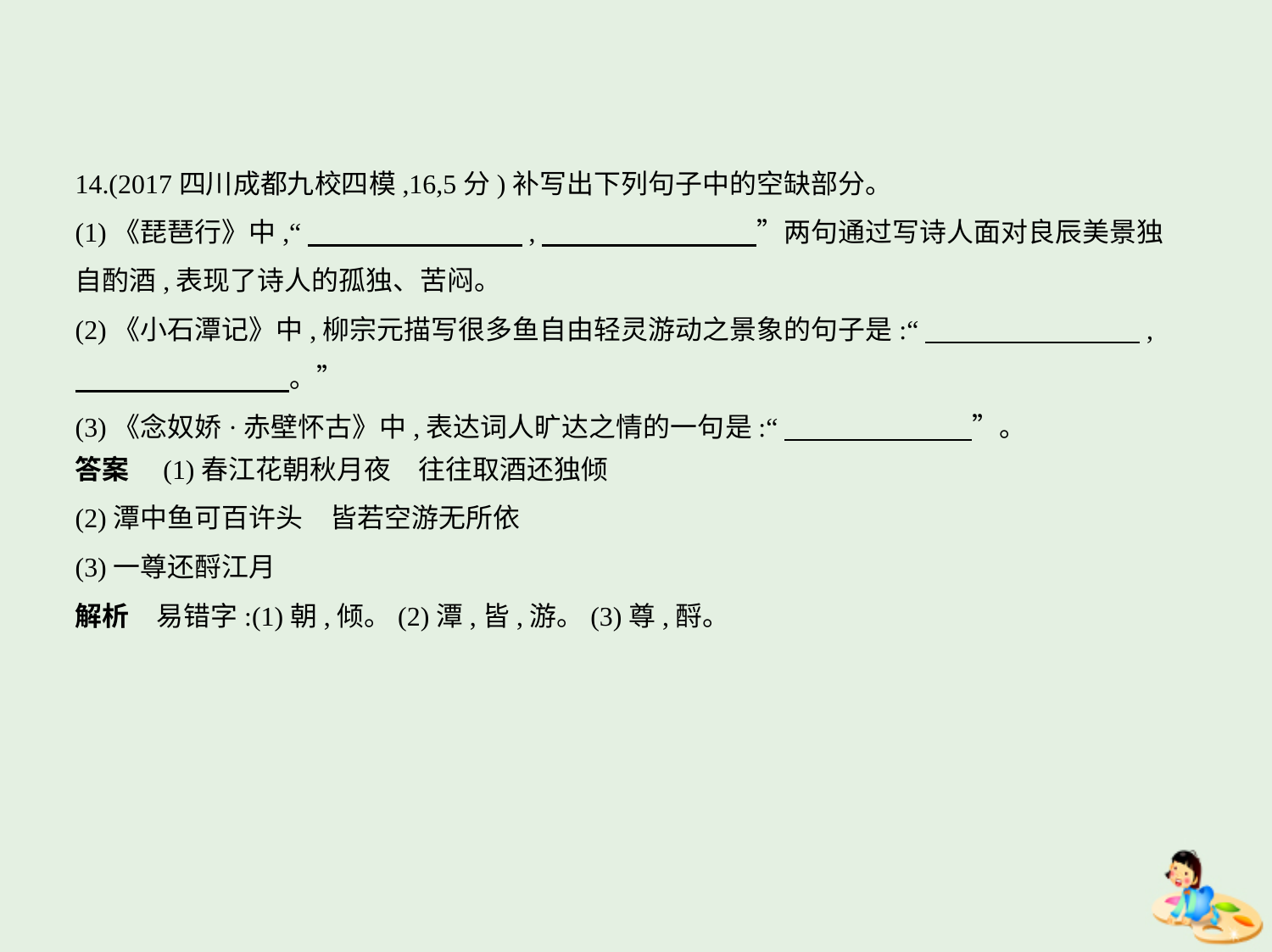

14.(2017四川成都九校四模,16,5分)补写出下列句子中的空缺部分。
(1)《琵琶行》中,“　　　　　　　    ,　　　　　　　    ”两句通过写诗人面对良辰美景独
自酌酒,表现了诗人的孤独、苦闷。
(2)《小石潭记》中,柳宗元描写很多鱼自由轻灵游动之景象的句子是:“　　　　　　　    ,
　　　　　　　    。”
(3)《念奴娇·赤壁怀古》中,表达词人旷达之情的一句是:“　　　　　　    ”。
答案　(1)春江花朝秋月夜　往往取酒还独倾
(2)潭中鱼可百许头　皆若空游无所依
(3)一尊还酹江月
解析　易错字:(1)朝,倾。(2)潭,皆,游。(3)尊,酹。